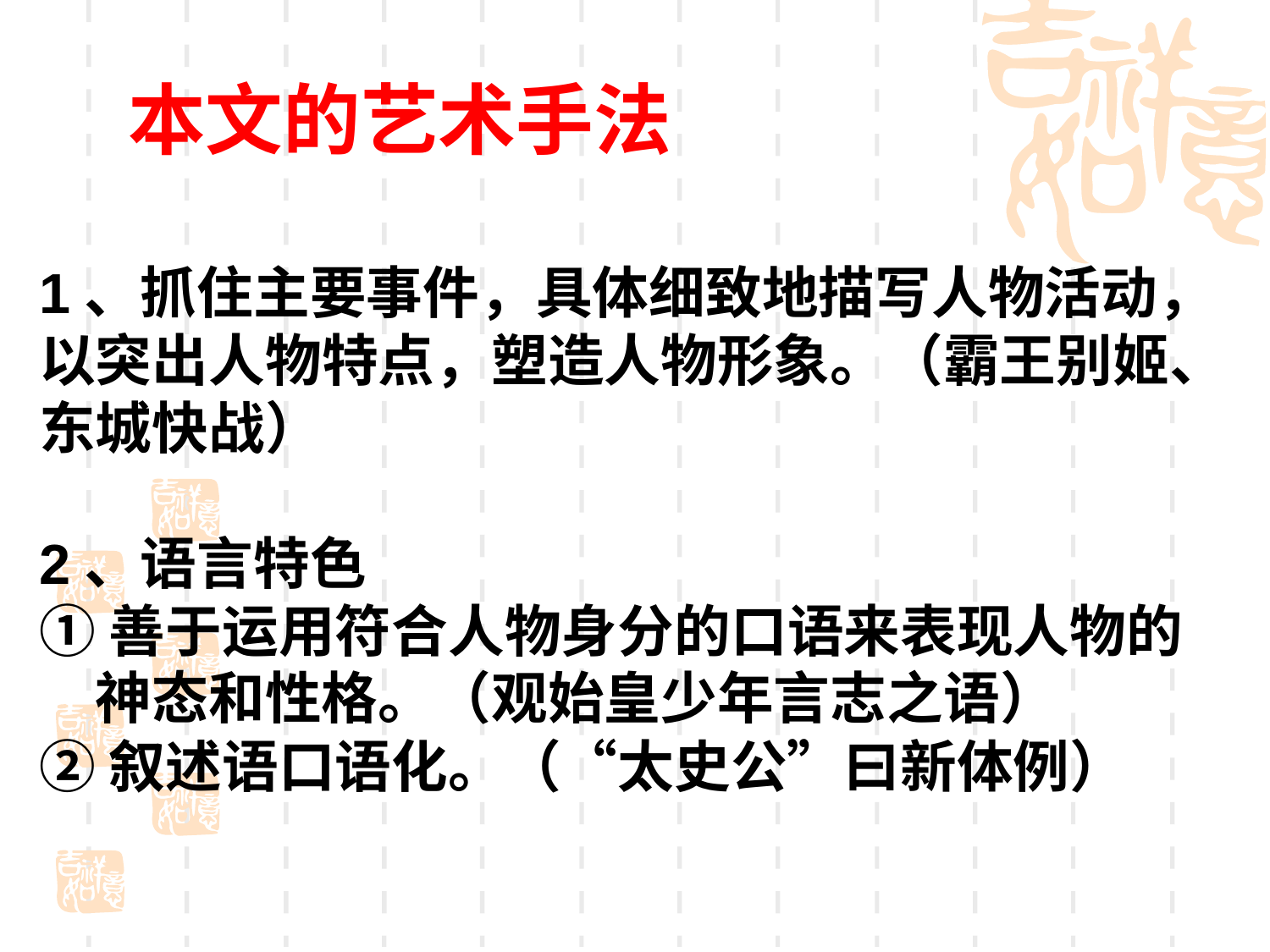

本文的艺术手法

1、抓住主要事件，具体细致地描写人物活动，
以突出人物特点，塑造人物形象。（霸王别姬、
东城快战）

2、语言特色
①善于运用符合人物身分的口语来表现人物的
　神态和性格。（观始皇少年言志之语）
②叙述语口语化。（“太史公”曰新体例）